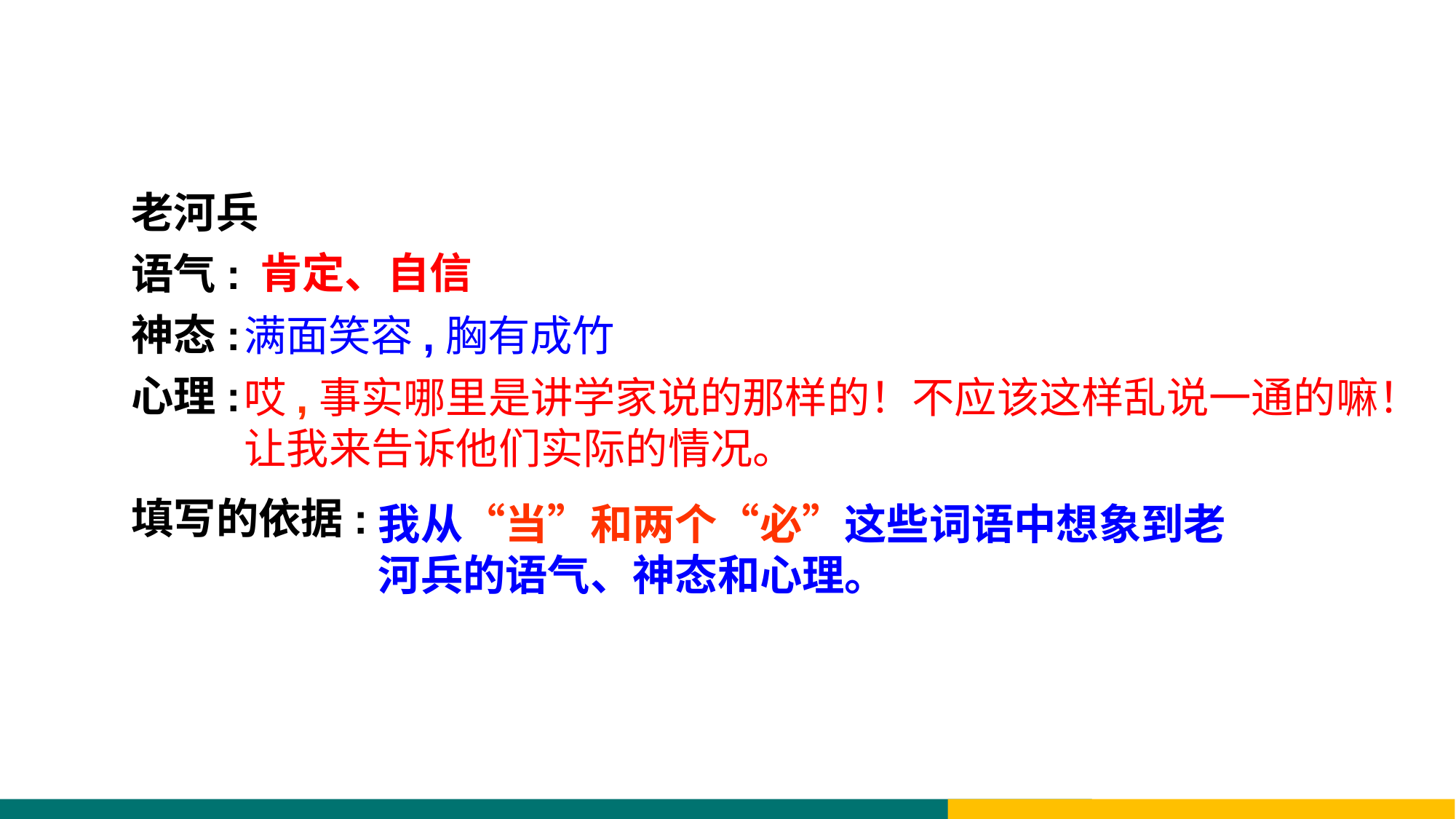

老河兵
语气:
神态:
心理:

填写的依据:
肯定、自信
满面笑容,胸有成竹
哎,事实哪里是讲学家说的那样的！不应该这样乱说一通的嘛！
让我来告诉他们实际的情况。
我从“当”和两个“必”这些词语中想象到老河兵的语气、神态和心理。